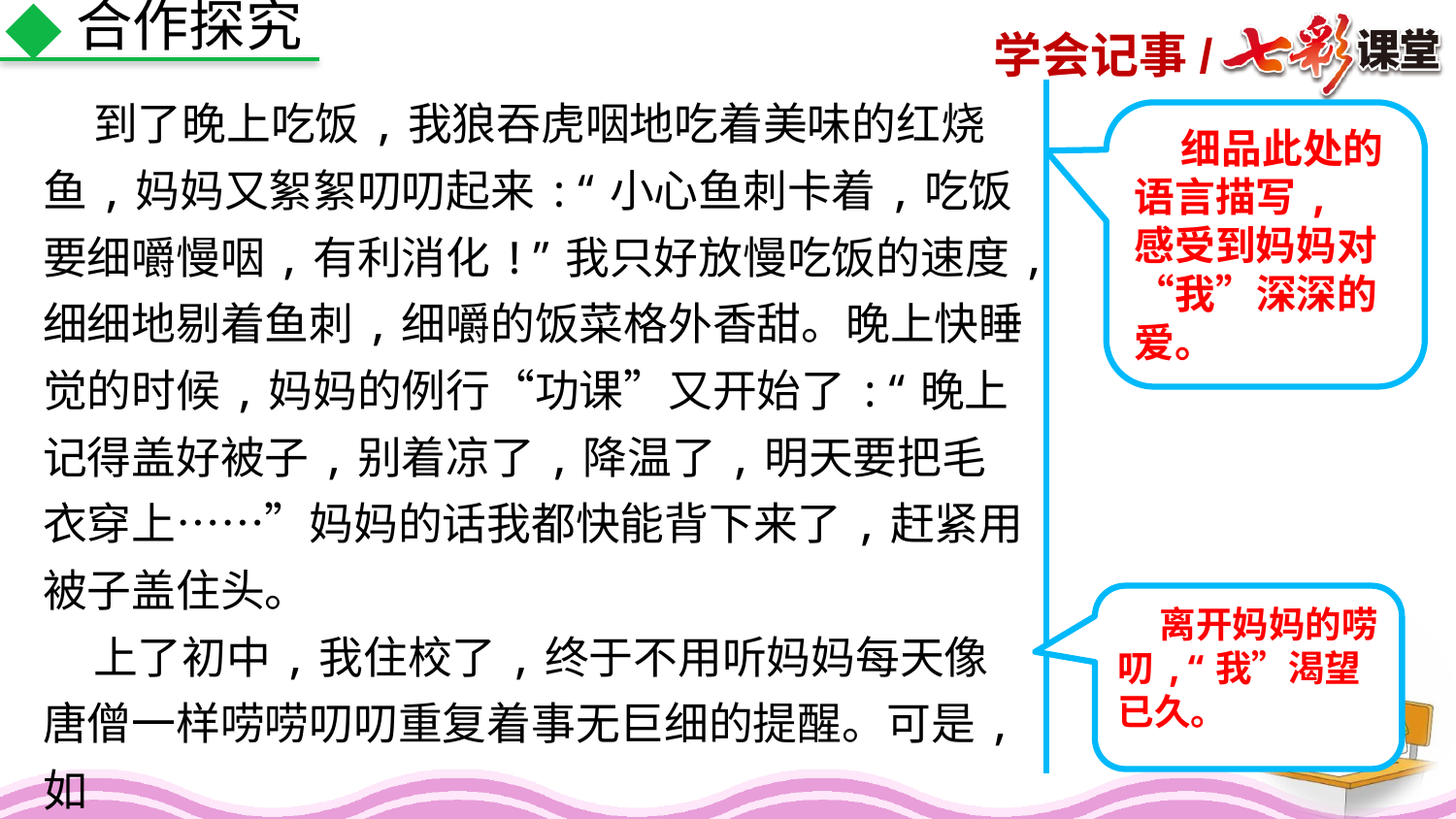

合作探究

    到了晚上吃饭,我狼吞虎咽地吃着美味的红烧鱼,妈妈又絮絮叨叨起来:“小心鱼刺卡着,吃饭要细嚼慢咽,有利消化!”我只好放慢吃饭的速度,细细地剔着鱼刺,细嚼的饭菜格外香甜。晚上快睡觉的时候,妈妈的例行“功课”又开始了:“晚上记得盖好被子,别着凉了,降温了,明天要把毛衣穿上……”妈妈的话我都快能背下来了,赶紧用被子盖住头。
    上了初中,我住校了,终于不用听妈妈每天像唐僧一样唠唠叨叨重复着事无巨细的提醒。可是,如
    细品此处的语言描写, 感受到妈妈对“我”深深的爱。

    离开妈妈的唠叨,“我”渴望已久。